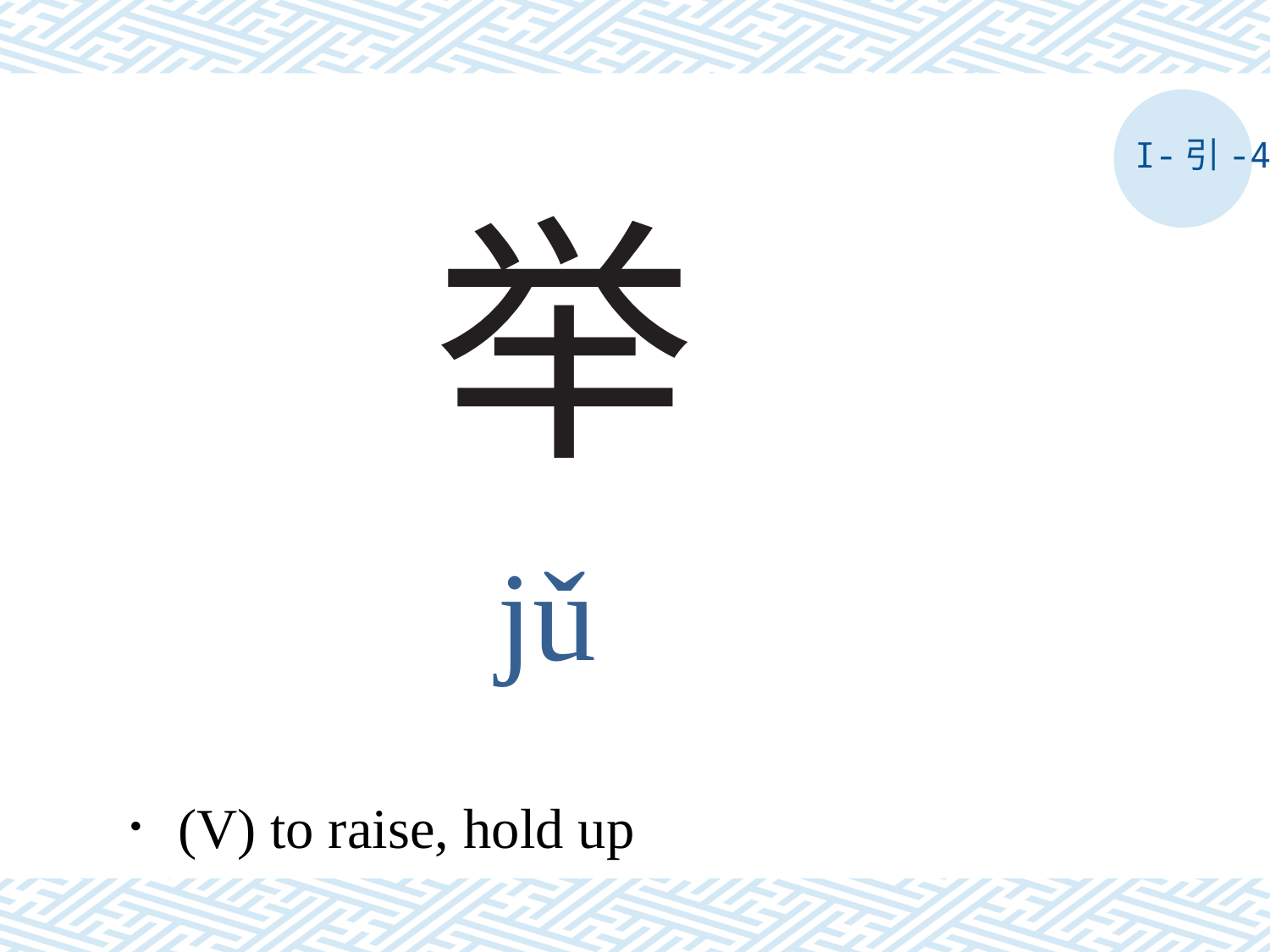

I-引-4

# 举
jǔ
．(V) to raise, hold up